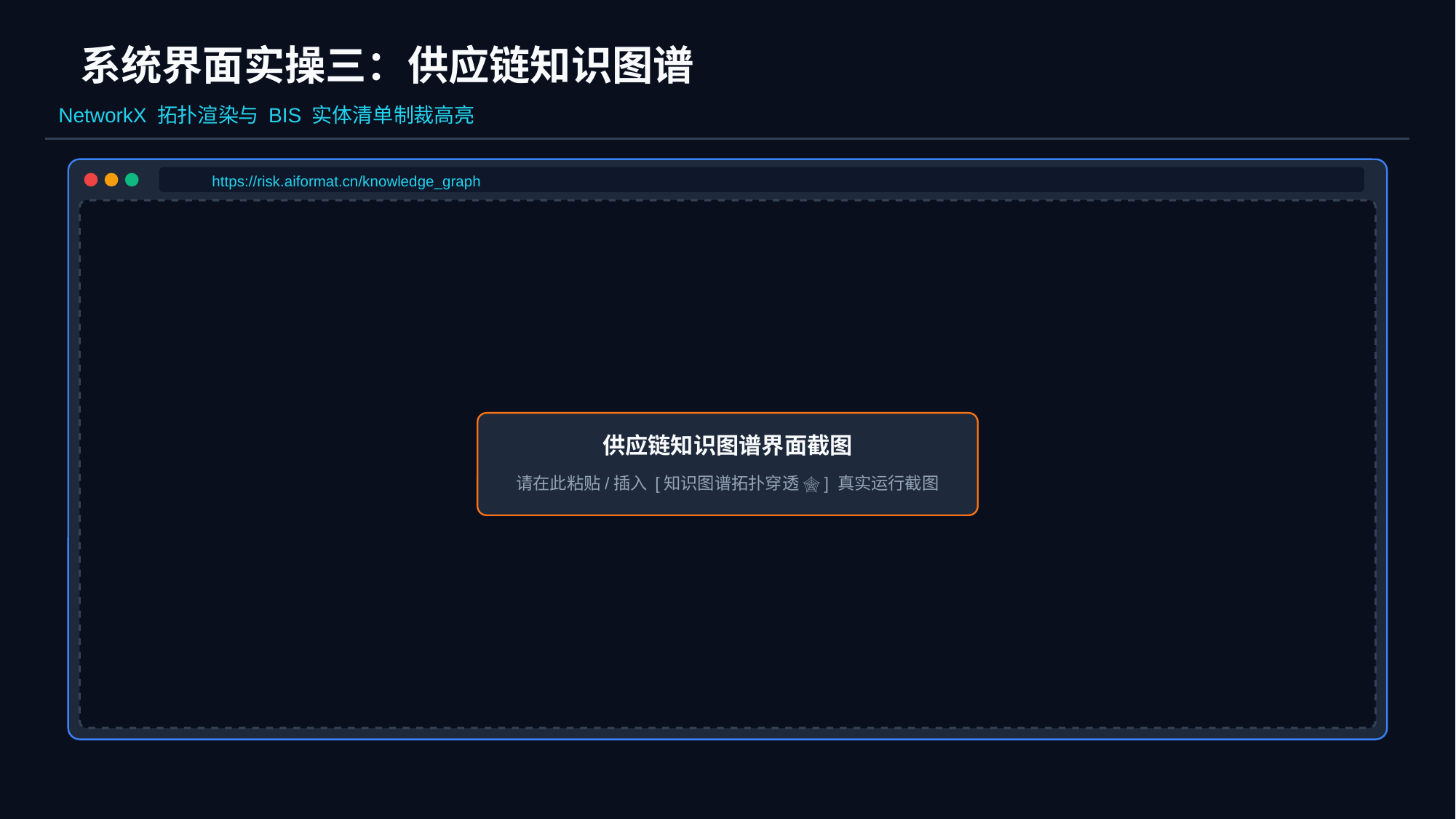

系统界面实操三：供应链知识图谱
NetworkX 拓扑渲染与 BIS 实体清单制裁高亮

https://risk.aiformat.cn/knowledge_graph

供应链知识图谱界面截图
请在此粘贴/插入 [知识图谱拓扑穿透 🕸️] 真实运行截图